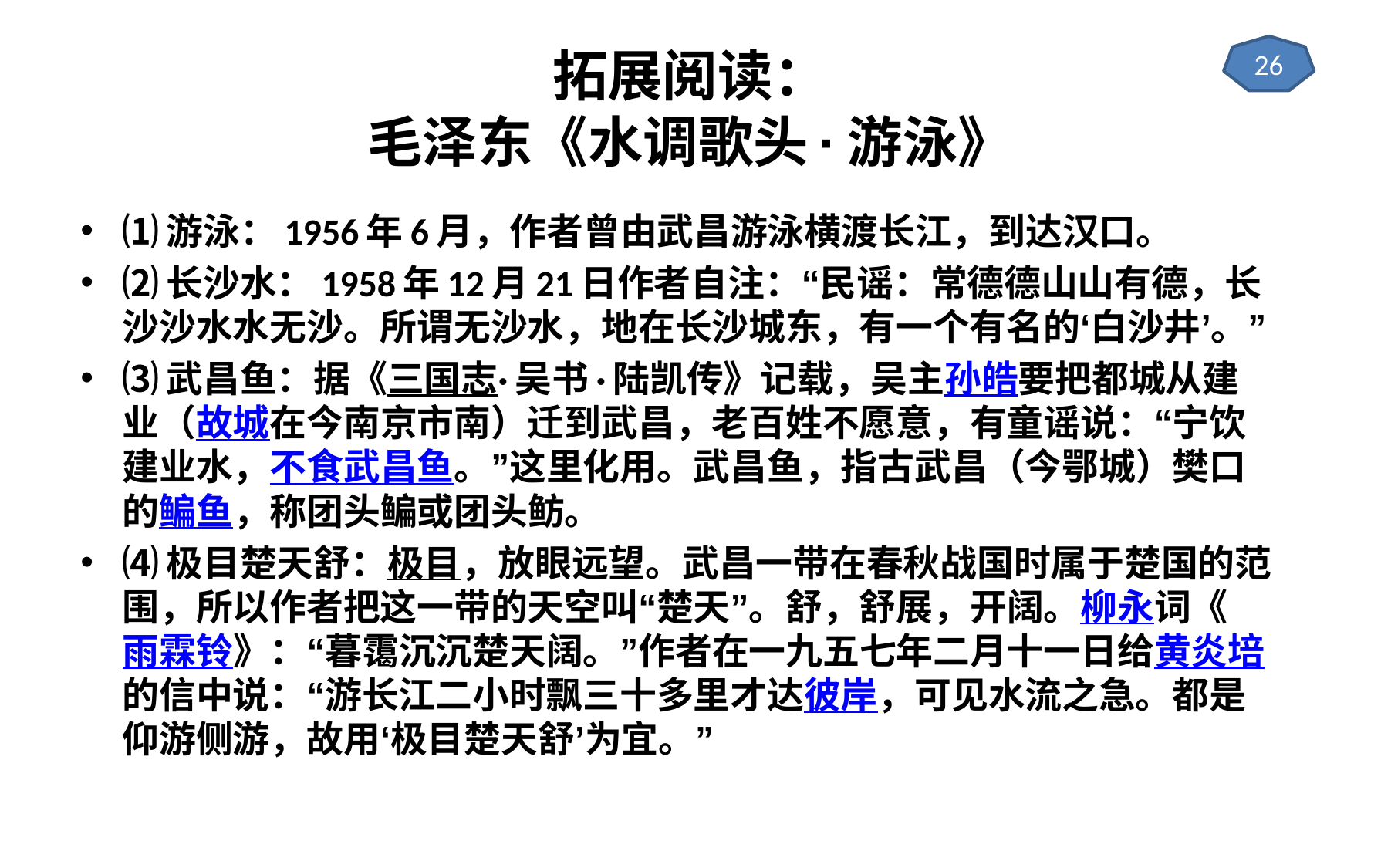

# 拓展阅读： 毛泽东《水调歌头·游泳》
26
⑴游泳：1956年6月，作者曾由武昌游泳横渡长江，到达汉口。
⑵长沙水：1958年12月21日作者自注：“民谣：常德德山山有德，长沙沙水水无沙。所谓无沙水，地在长沙城东，有一个有名的‘白沙井’。”
⑶武昌鱼：据《三国志·吴书·陆凯传》记载，吴主孙皓要把都城从建业（故城在今南京市南）迁到武昌，老百姓不愿意，有童谣说：“宁饮建业水，不食武昌鱼。”这里化用。武昌鱼，指古武昌（今鄂城）樊口的鳊鱼，称团头鳊或团头鲂。
⑷极目楚天舒：极目，放眼远望。武昌一带在春秋战国时属于楚国的范围，所以作者把这一带的天空叫“楚天”。舒，舒展，开阔。柳永词《雨霖铃》：“暮霭沉沉楚天阔。”作者在一九五七年二月十一日给黄炎培的信中说：“游长江二小时飘三十多里才达彼岸，可见水流之急。都是仰游侧游，故用‘极目楚天舒’为宜。”